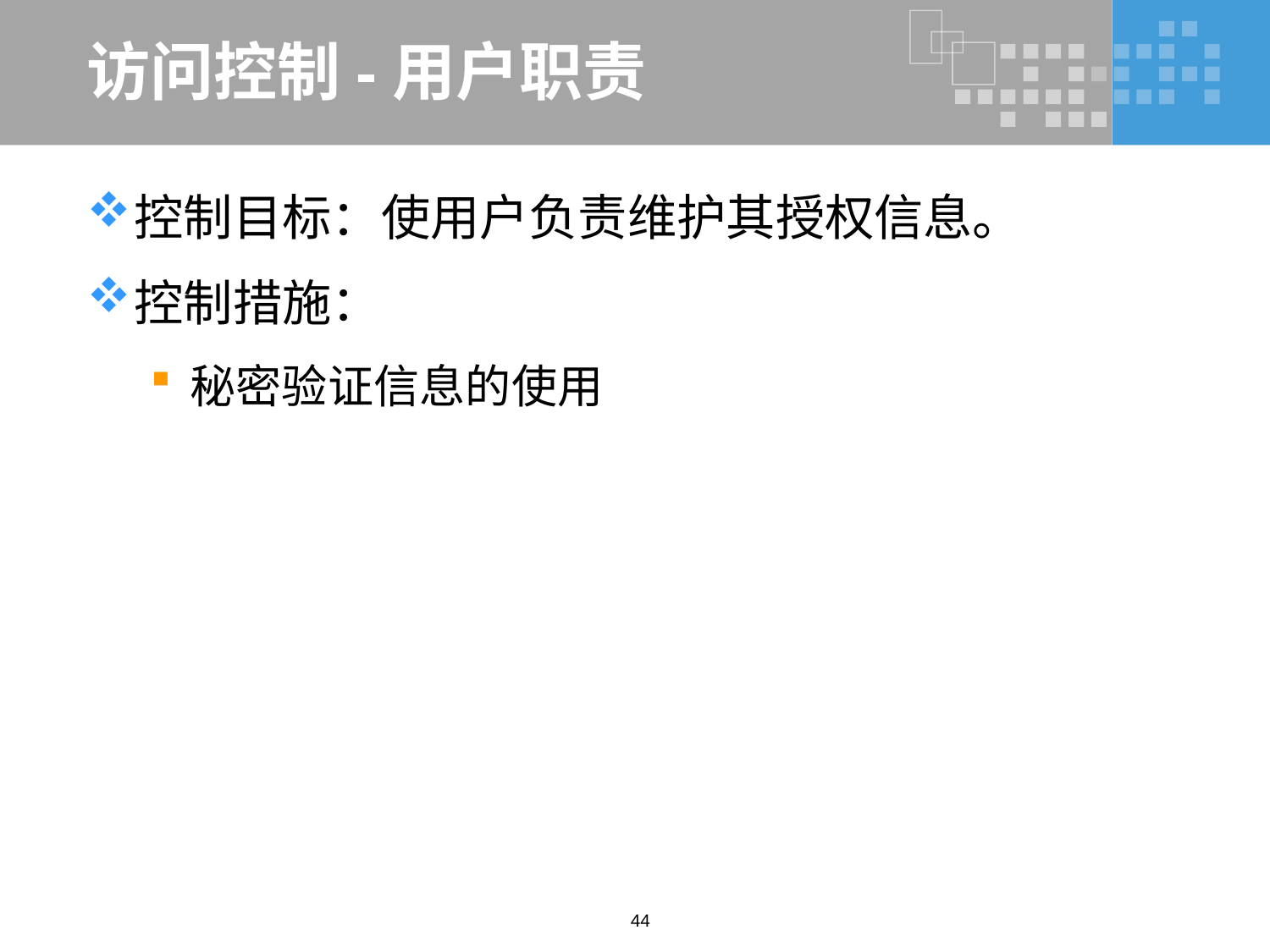

# 访问控制-用户职责
控制目标：使用户负责维护其授权信息。
控制措施：
秘密验证信息的使用

44